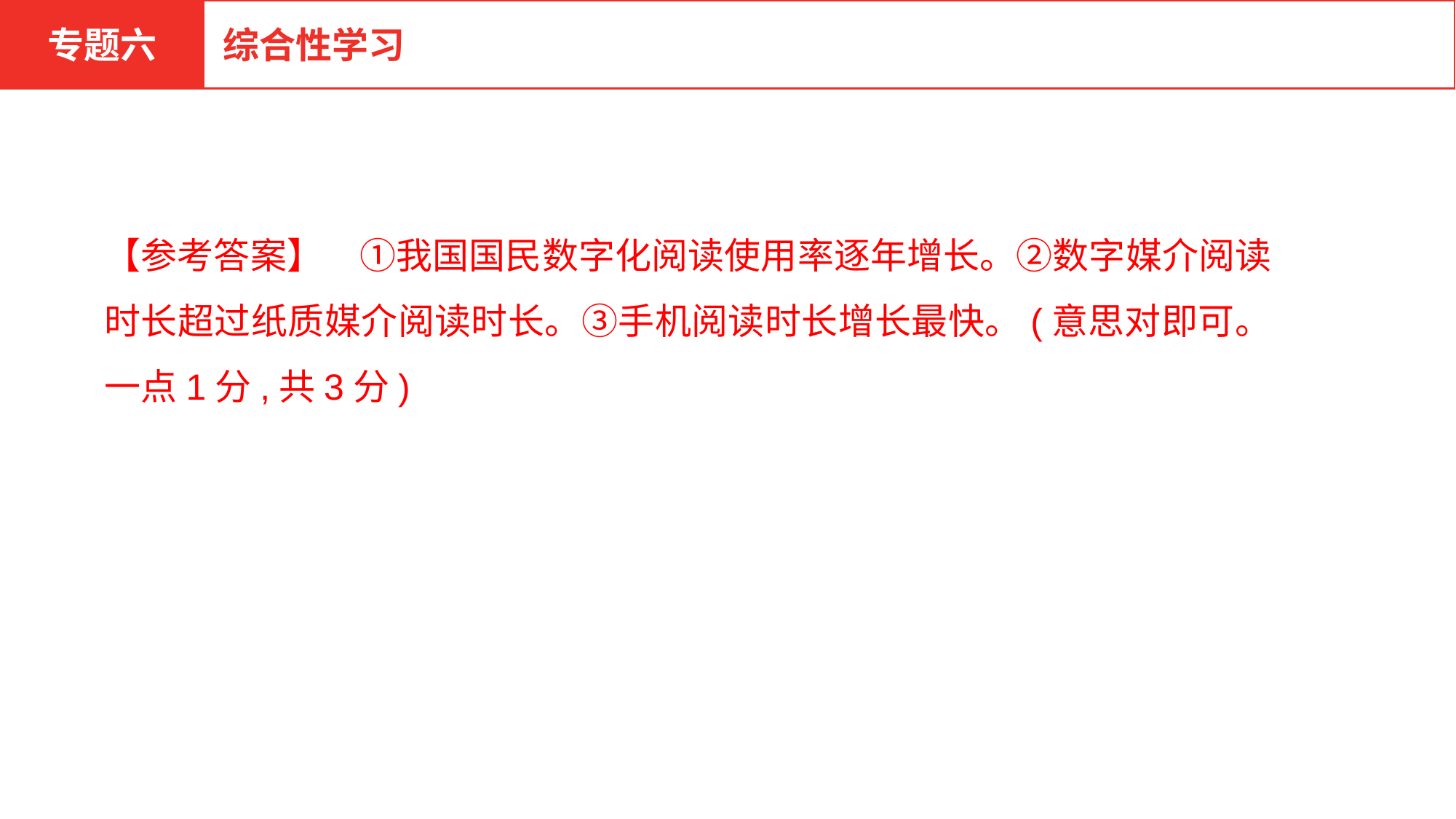

专题六
综合性学习
【参考答案】　①我国国民数字化阅读使用率逐年增长。②数字媒介阅读时长超过纸质媒介阅读时长。③手机阅读时长增长最快。(意思对即可。一点1分,共3分)